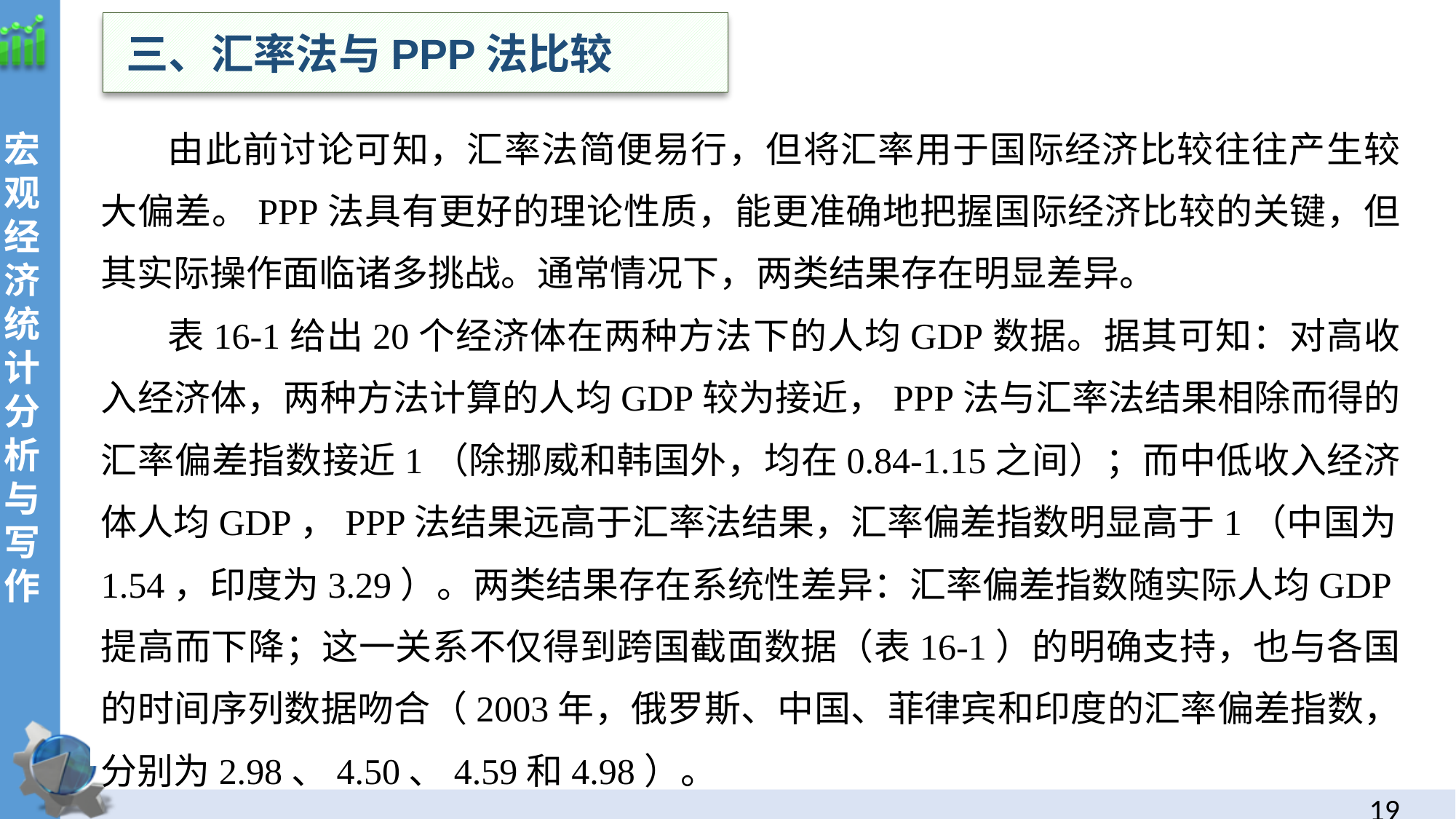

三、汇率法与PPP法比较
由此前讨论可知，汇率法简便易行，但将汇率用于国际经济比较往往产生较大偏差。PPP法具有更好的理论性质，能更准确地把握国际经济比较的关键，但其实际操作面临诸多挑战。通常情况下，两类结果存在明显差异。
表16-1给出20个经济体在两种方法下的人均GDP数据。据其可知：对高收入经济体，两种方法计算的人均GDP较为接近，PPP法与汇率法结果相除而得的汇率偏差指数接近1（除挪威和韩国外，均在0.84-1.15之间）；而中低收入经济体人均GDP，PPP法结果远高于汇率法结果，汇率偏差指数明显高于1（中国为1.54，印度为3.29）。两类结果存在系统性差异：汇率偏差指数随实际人均GDP提高而下降；这一关系不仅得到跨国截面数据（表16-1）的明确支持，也与各国的时间序列数据吻合（2003年，俄罗斯、中国、菲律宾和印度的汇率偏差指数，分别为2.98、4.50、4.59和4.98）。

19